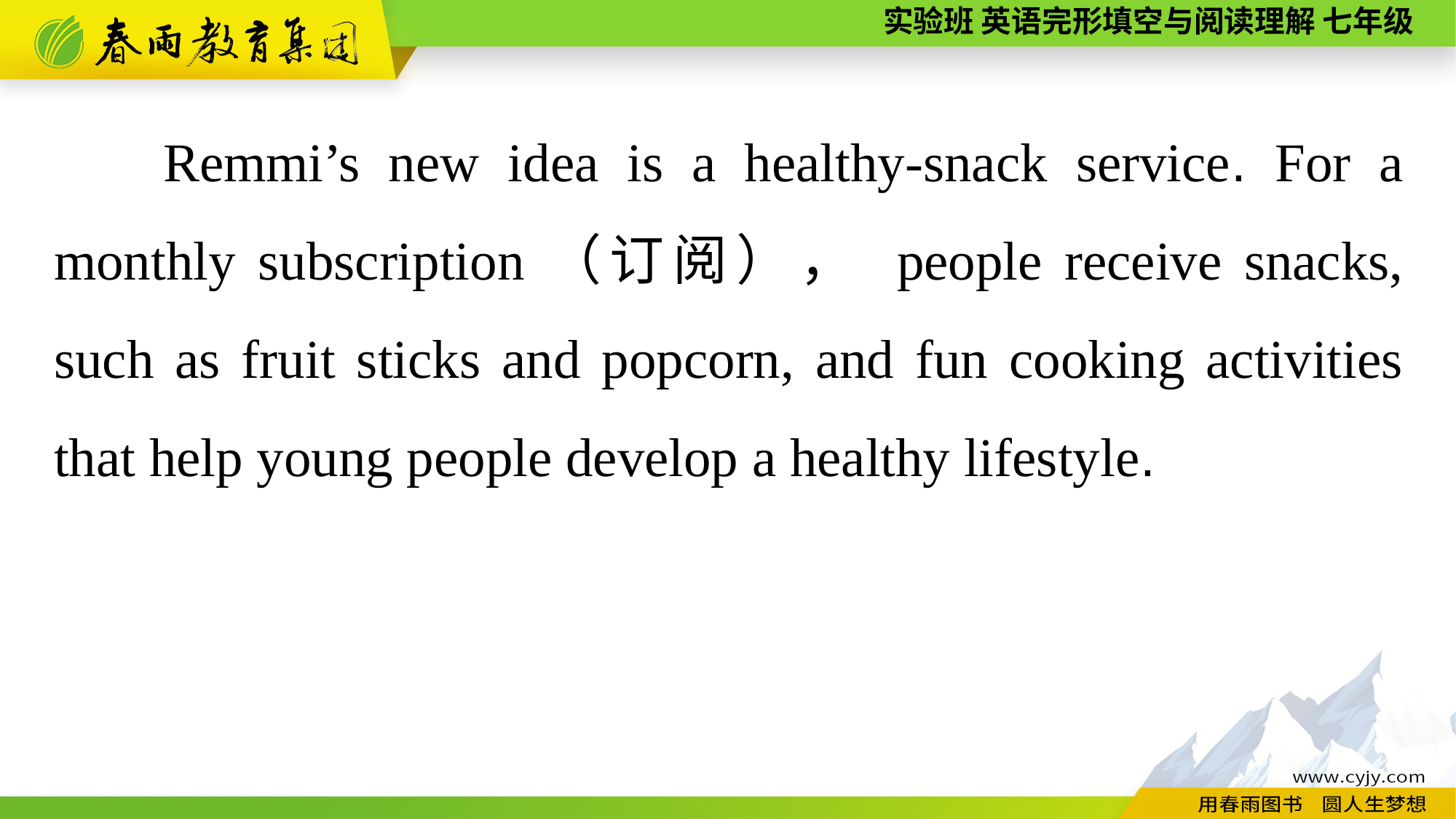

Remmi’s new idea is a healthy-snack service. For a monthly subscription（订阅）， people receive snacks, such as fruit sticks and popcorn, and fun cooking activities that help young people develop a healthy lifestyle.